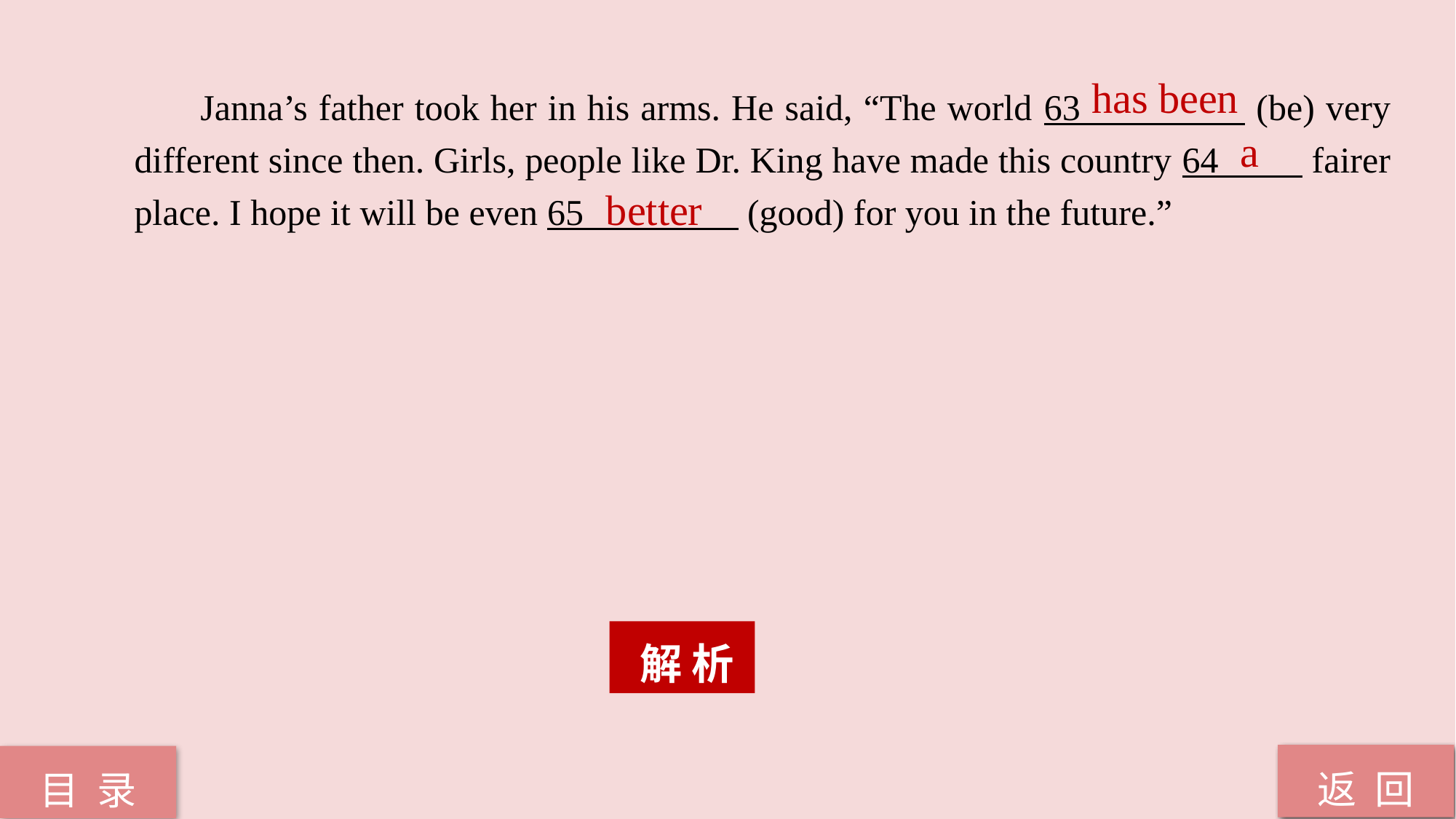

has been
      Janna’s father took her in his arms. He said, “The world 63                (be) very different since then. Girls, people like Dr. King have made this country 64          fairer place. I hope it will be even 65                  (good) for you in the future.”
a
better
 解 析
返  回